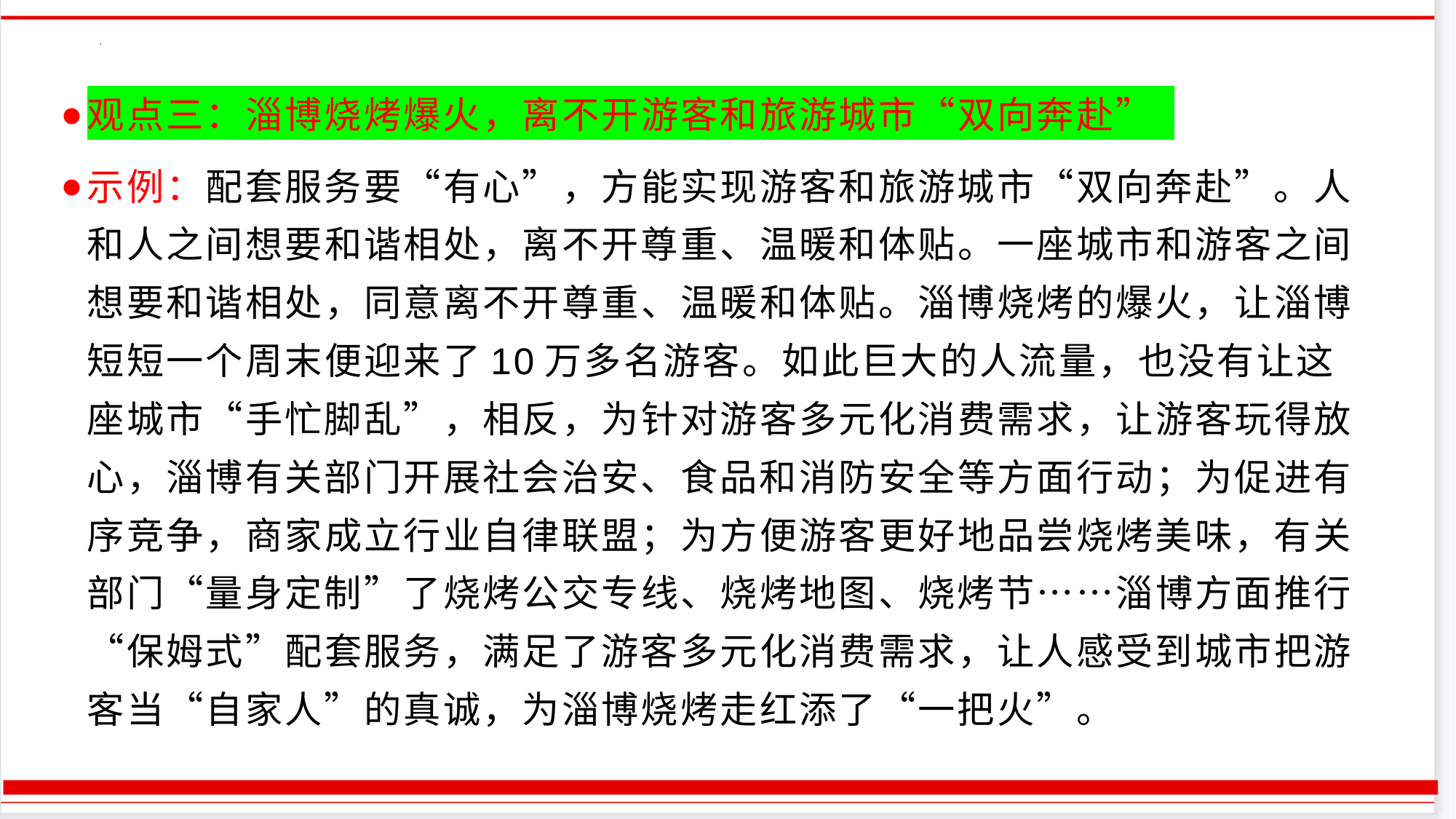

观点三：淄博烧烤爆火，离不开游客和旅游城市“双向奔赴”
示例：配套服务要“有心”，方能实现游客和旅游城市“双向奔赴”。人和人之间想要和谐相处，离不开尊重、温暖和体贴。一座城市和游客之间想要和谐相处，同意离不开尊重、温暖和体贴。淄博烧烤的爆火，让淄博短短一个周末便迎来了10万多名游客。如此巨大的人流量，也没有让这座城市“手忙脚乱”，相反，为针对游客多元化消费需求，让游客玩得放心，淄博有关部门开展社会治安、食品和消防安全等方面行动；为促进有序竞争，商家成立行业自律联盟；为方便游客更好地品尝烧烤美味，有关部门“量身定制”了烧烤公交专线、烧烤地图、烧烤节……淄博方面推行“保姆式”配套服务，满足了游客多元化消费需求，让人感受到城市把游客当“自家人”的真诚，为淄博烧烤走红添了“一把火”。